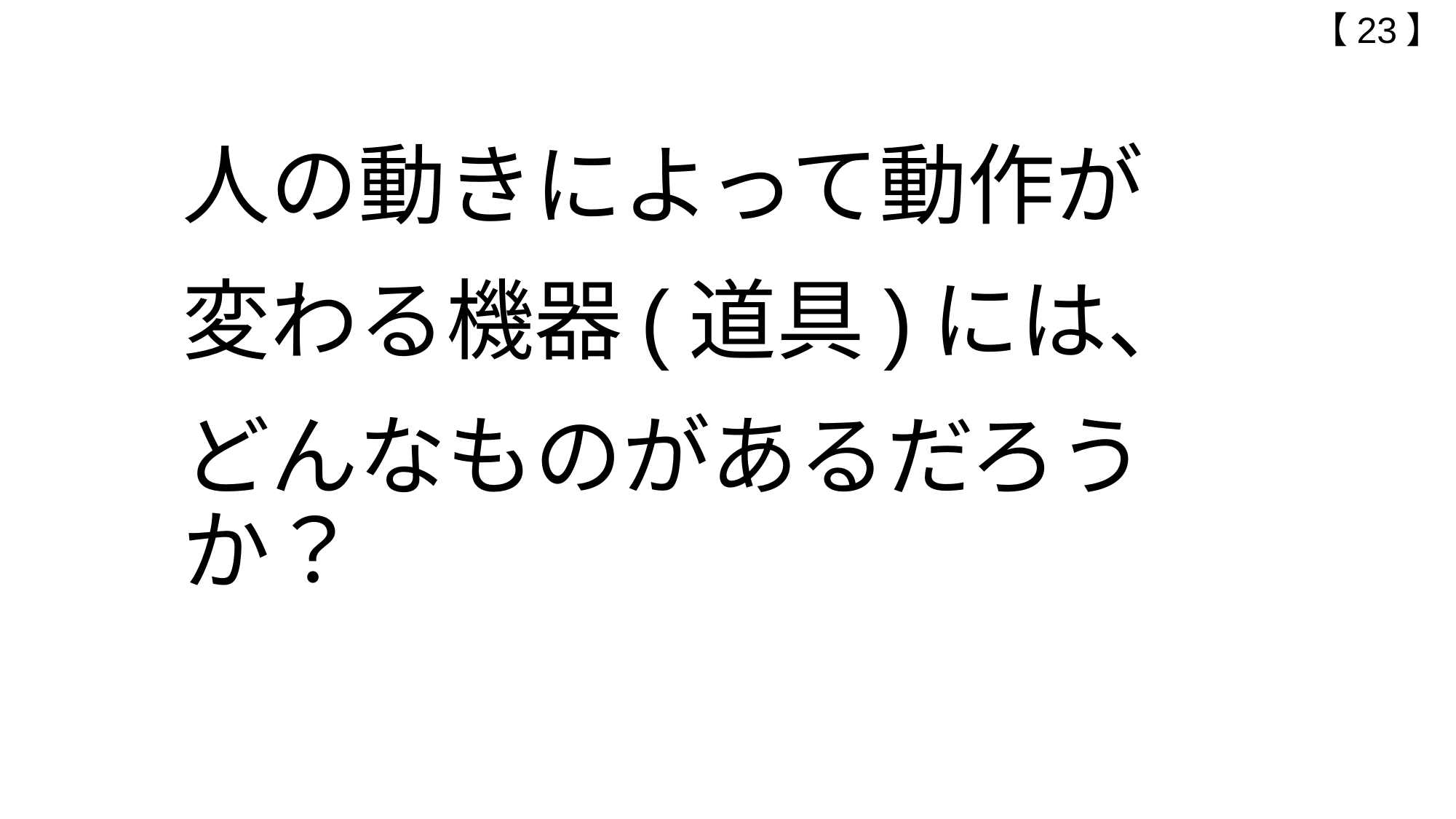

【23】
人の動きによって動作が

変わる機器(道具)には、

どんなものがあるだろうか？